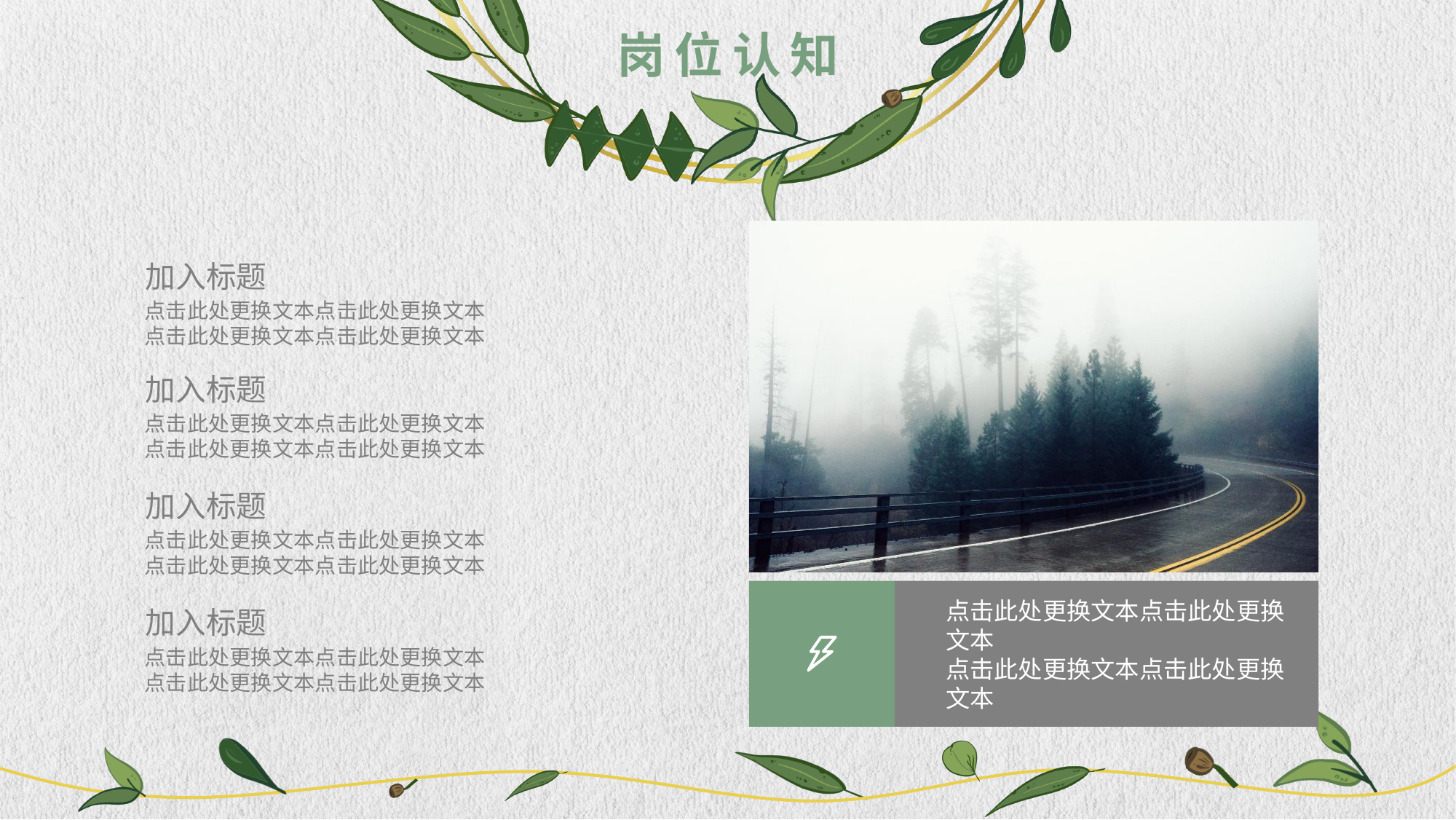

岗位认知

点击此处更换文本点击此处更换文本
点击此处更换文本点击此处更换文本

加入标题
点击此处更换文本点击此处更换文本
点击此处更换文本点击此处更换文本

加入标题
点击此处更换文本点击此处更换文本
点击此处更换文本点击此处更换文本

加入标题
点击此处更换文本点击此处更换文本
点击此处更换文本点击此处更换文本

加入标题
点击此处更换文本点击此处更换文本
点击此处更换文本点击此处更换文本